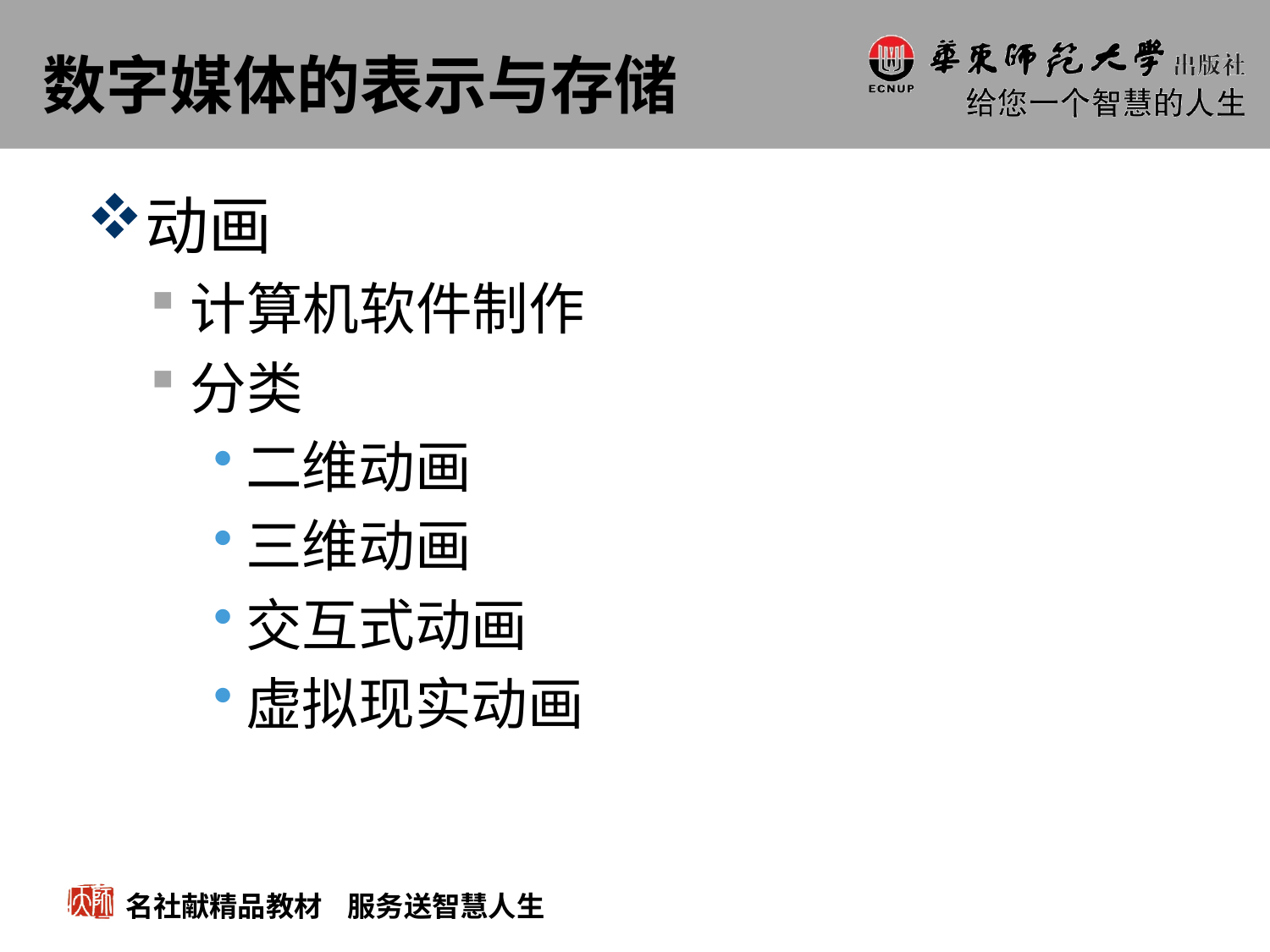

# 数字媒体的表示与存储
动画
计算机软件制作
分类
二维动画
三维动画
交互式动画
虚拟现实动画